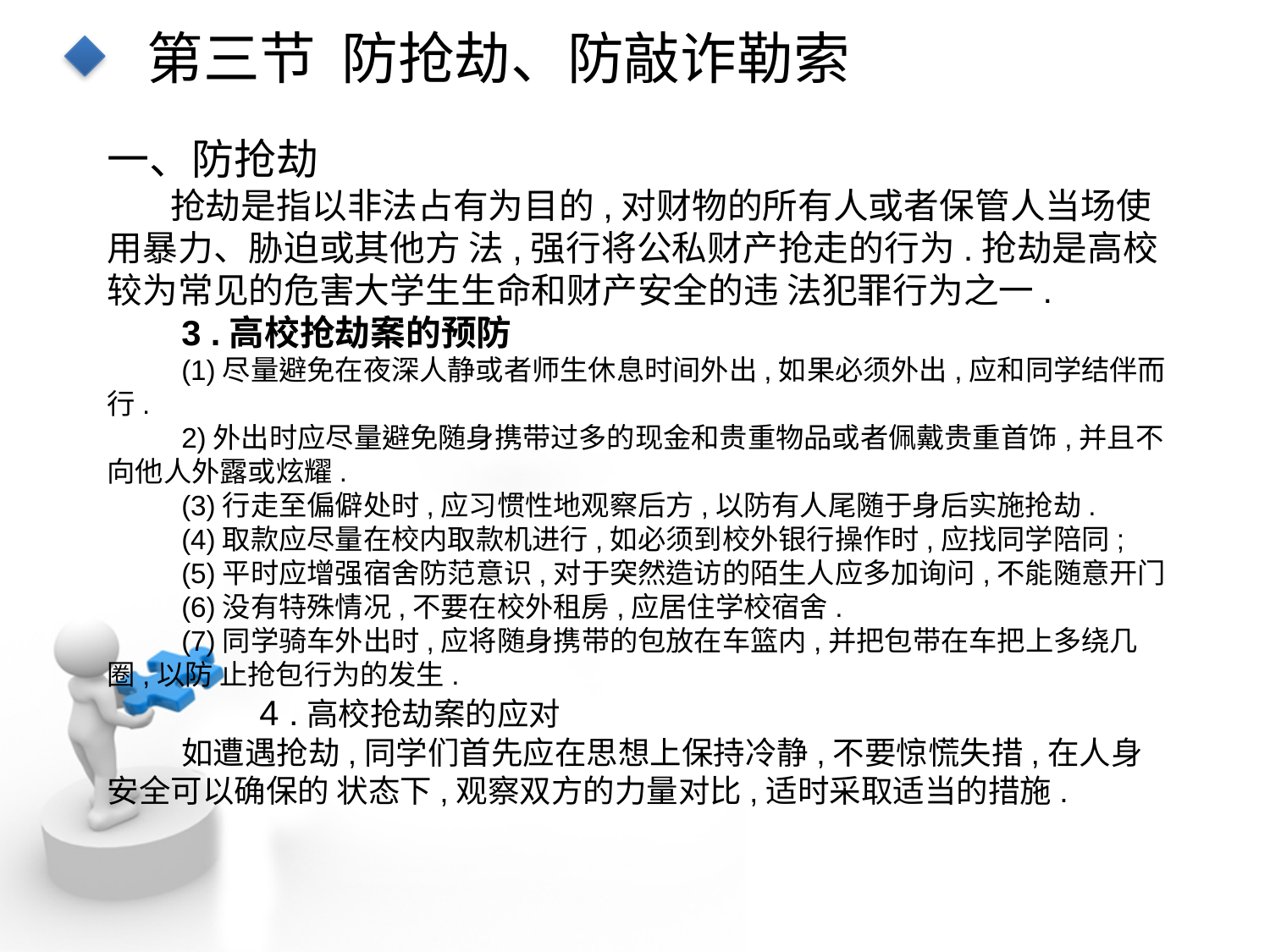

第三节  防抢劫、防敲诈勒索

一、防抢劫
抢劫是指以非法占有为目的,对财物的所有人或者保管人当场使用暴力、胁迫或其他方 法,强行将公私财产抢走的行为.抢劫是高校较为常见的危害大学生生命和财产安全的违 法犯罪行为之一.
3 .高校抢劫案的预防
(1)尽量避免在夜深人静或者师生休息时间外出,如果必须外出,应和同学结伴而行.
2)外出时应尽量避免随身携带过多的现金和贵重物品或者佩戴贵重首饰,并且不向他人外露或炫耀.
(3)行走至偏僻处时,应习惯性地观察后方,以防有人尾随于身后实施抢劫.
(4)取款应尽量在校内取款机进行,如必须到校外银行操作时,应找同学陪同;
(5)平时应增强宿舍防范意识,对于突然造访的陌生人应多加询问,不能随意开门
(6)没有特殊情况,不要在校外租房,应居住学校宿舍.
(7)同学骑车外出时,应将随身携带的包放在车篮内,并把包带在车把上多绕几圈,以防 止抢包行为的发生.
        4 .高校抢劫案的应对
如遭遇抢劫,同学们首先应在思想上保持冷静,不要惊慌失措,在人身安全可以确保的 状态下,观察双方的力量对比,适时采取适当的措施.

点击添加文本
点击添加文本
点击添加文本
点击添加文本